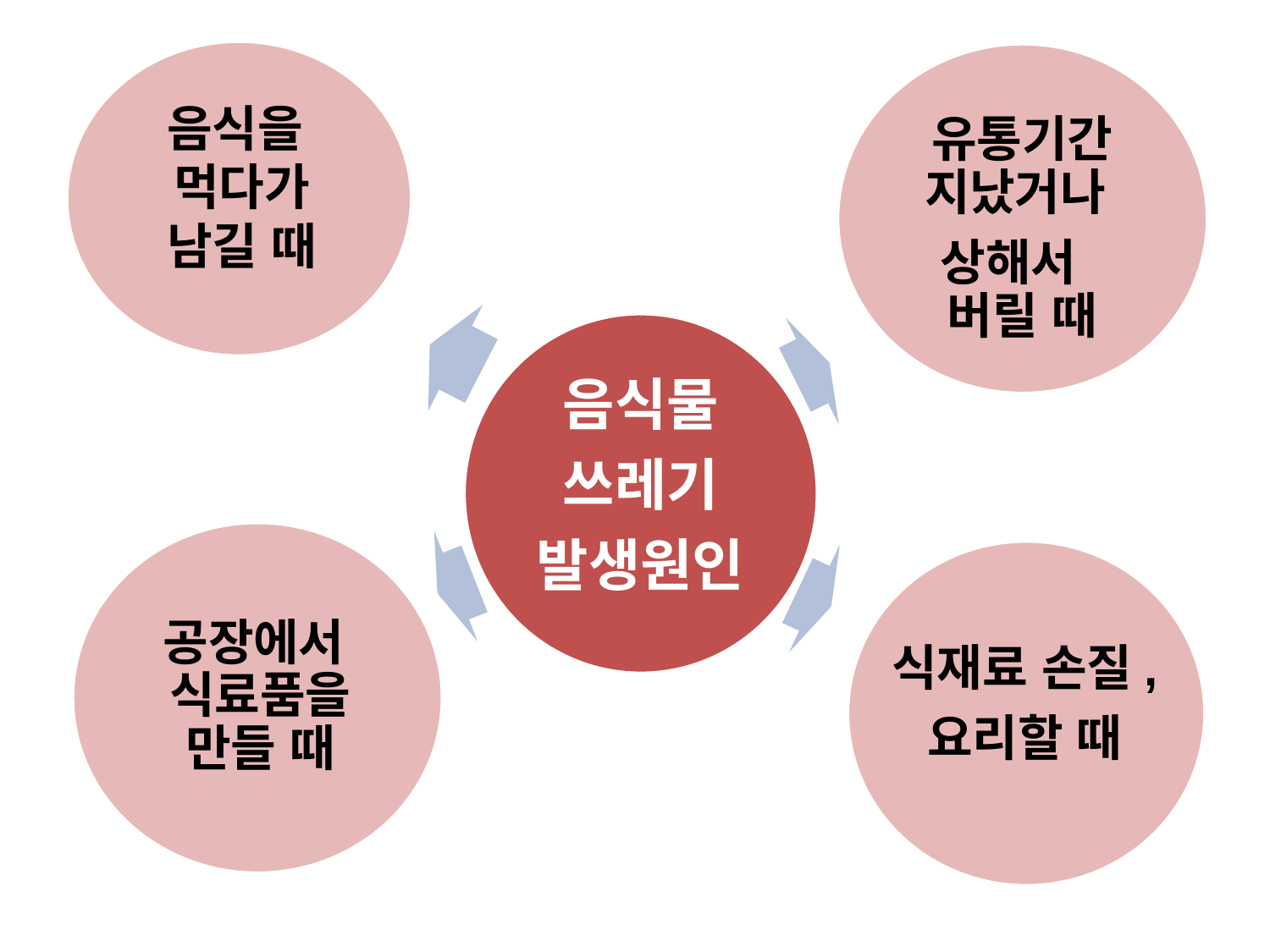

음식을
먹다가
남길 때
유통기간 지났거나
상해서   버릴 때

음식물
쓰레기
발생원인

공장에서  식료품을 만들 때
식재료 손질,
요리할 때